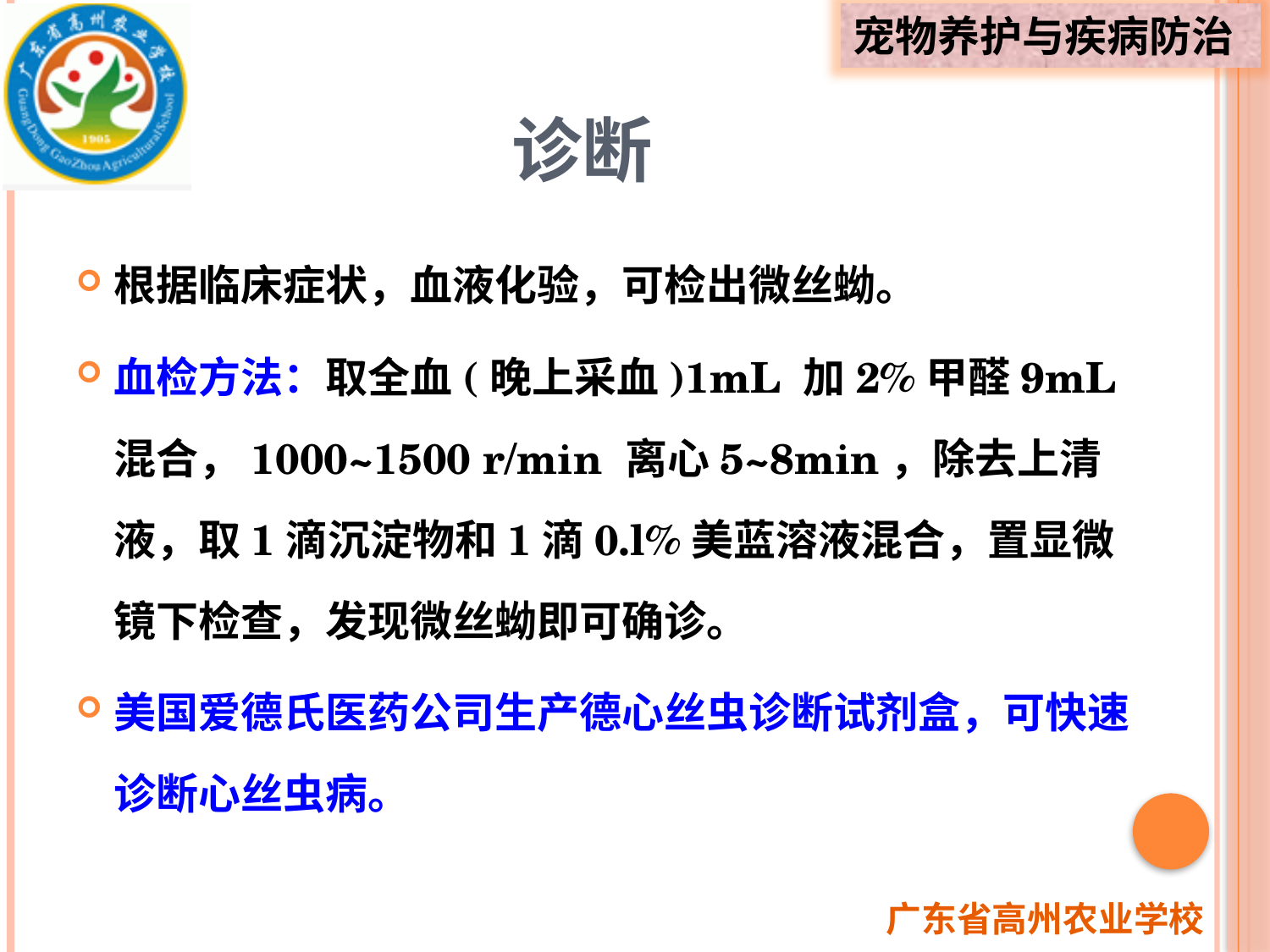

# 诊断
根据临床症状，血液化验，可检出微丝蚴。
血检方法：取全血(晚上采血)1mL 加2%甲醛9mL 混合，1000~1500 r/min 离心5~8min，除去上清液，取1滴沉淀物和1滴0.l%美蓝溶液混合，置显微镜下检查，发现微丝蚴即可确诊。
美国爱德氏医药公司生产德心丝虫诊断试剂盒，可快速诊断心丝虫病。